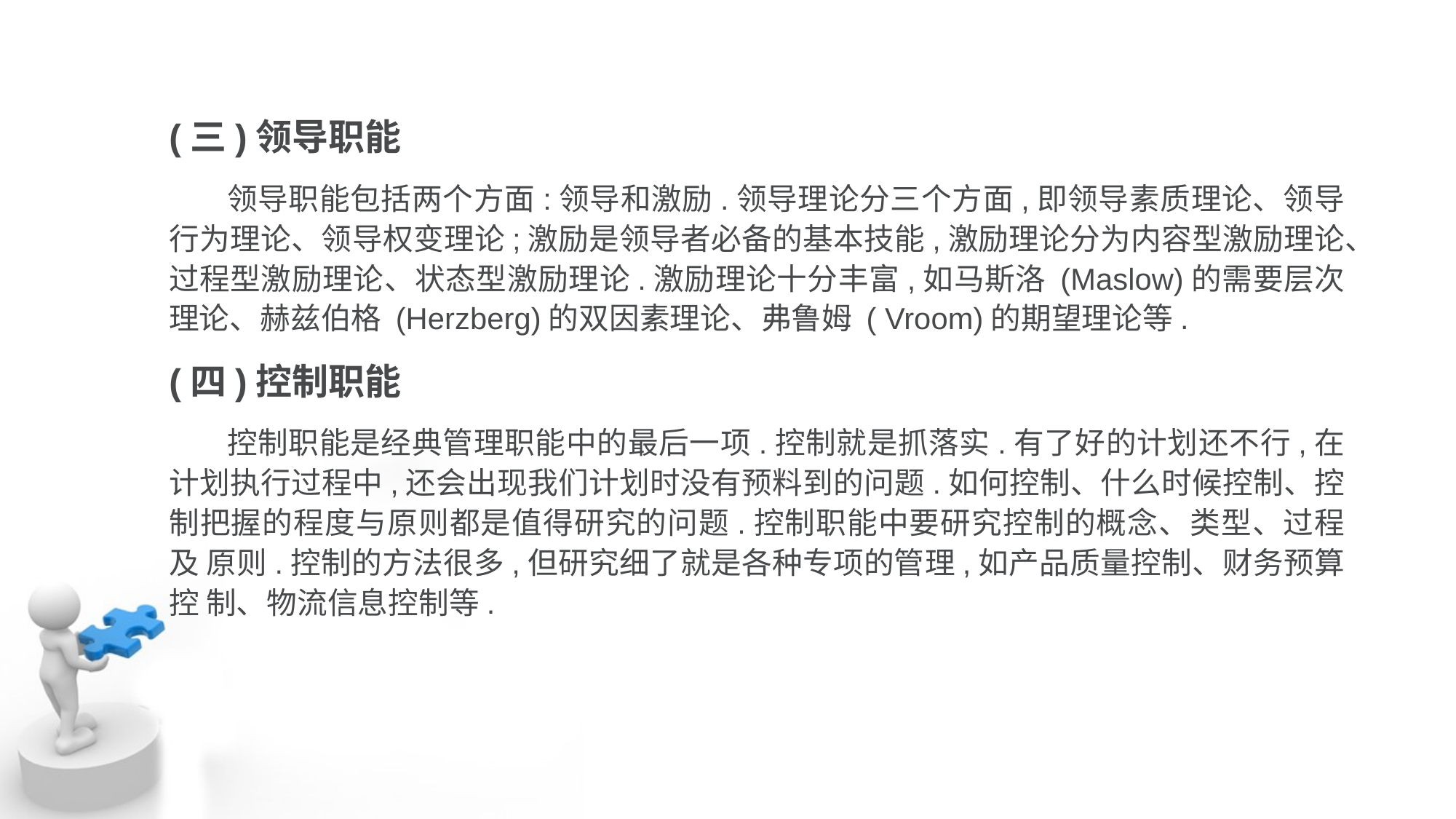

(三)领导职能
       领导职能包括两个方面:领导和激励.领导理论分三个方面,即领导素质理论、领导行为理论、领导权变理论;激励是领导者必备的基本技能,激励理论分为内容型激励理论、过程型激励理论、状态型激励理论.激励理论十分丰富,如马斯洛 (Maslow)的需要层次理论、赫兹伯格 (Herzberg)的双因素理论、弗鲁姆 ( Vroom)的期望理论等.
(四)控制职能
       控制职能是经典管理职能中的最后一项.控制就是抓落实.有了好的计划还不行,在 计划执行过程中,还会出现我们计划时没有预料到的问题.如何控制、什么时候控制、控 制把握的程度与原则都是值得研究的问题.控制职能中要研究控制的概念、类型、过程及 原则.控制的方法很多,但研究细了就是各种专项的管理,如产品质量控制、财务预算控 制、物流信息控制等.